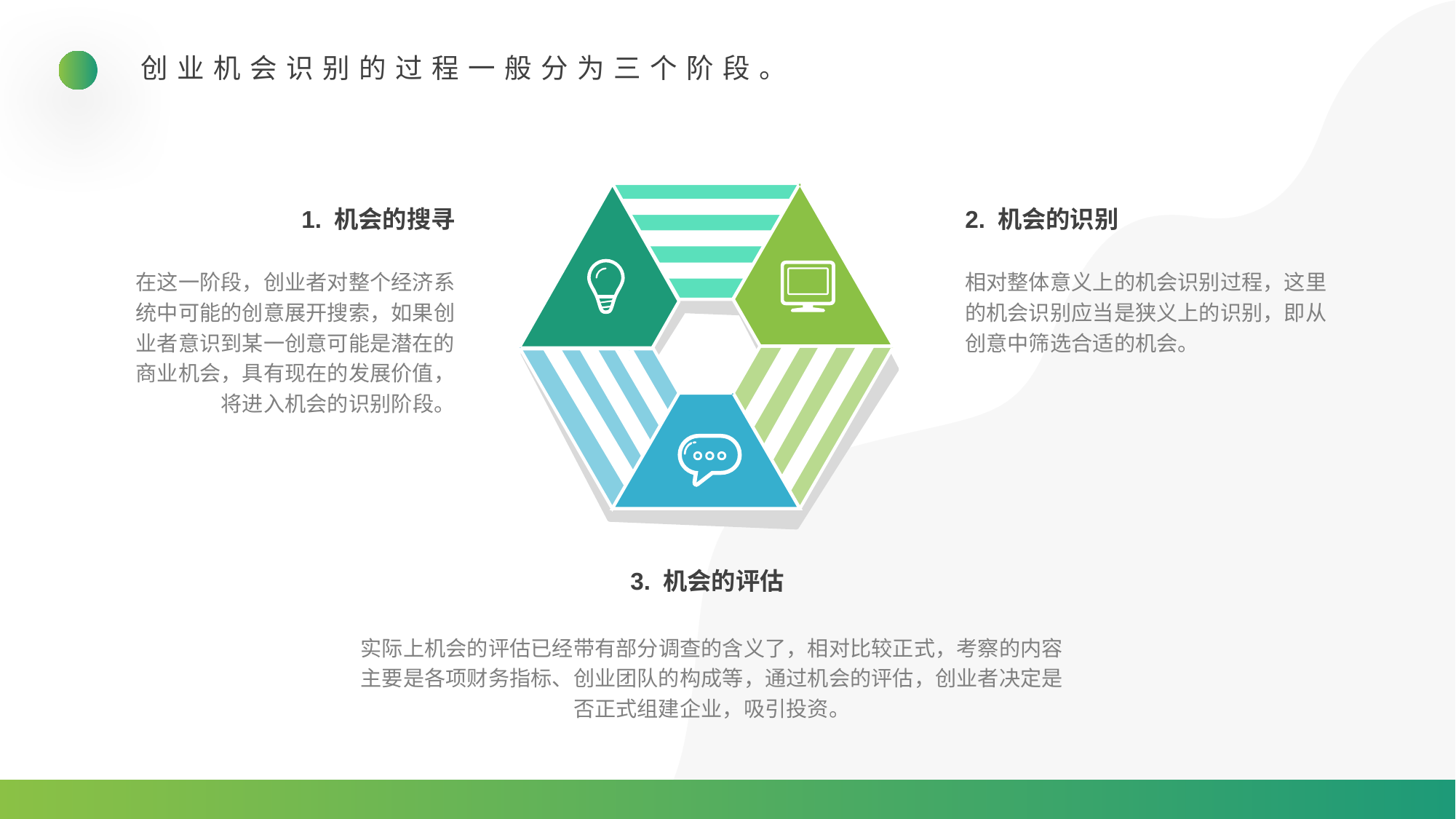

创业机会识别的过程一般分为三个阶段。

 1. 机会的搜寻
2. 机会的识别
在这一阶段，创业者对整个经济系统中可能的创意展开搜索，如果创业者意识到某一创意可能是潜在的商业机会，具有现在的发展价值，将进入机会的识别阶段。
相对整体意义上的机会识别过程，这里的机会识别应当是狭义上的识别，即从创意中筛选合适的机会。

3. 机会的评估
实际上机会的评估已经带有部分调查的含义了，相对比较正式，考察的内容主要是各项财务指标、创业团队的构成等，通过机会的评估，创业者决定是否正式组建企业，吸引投资。